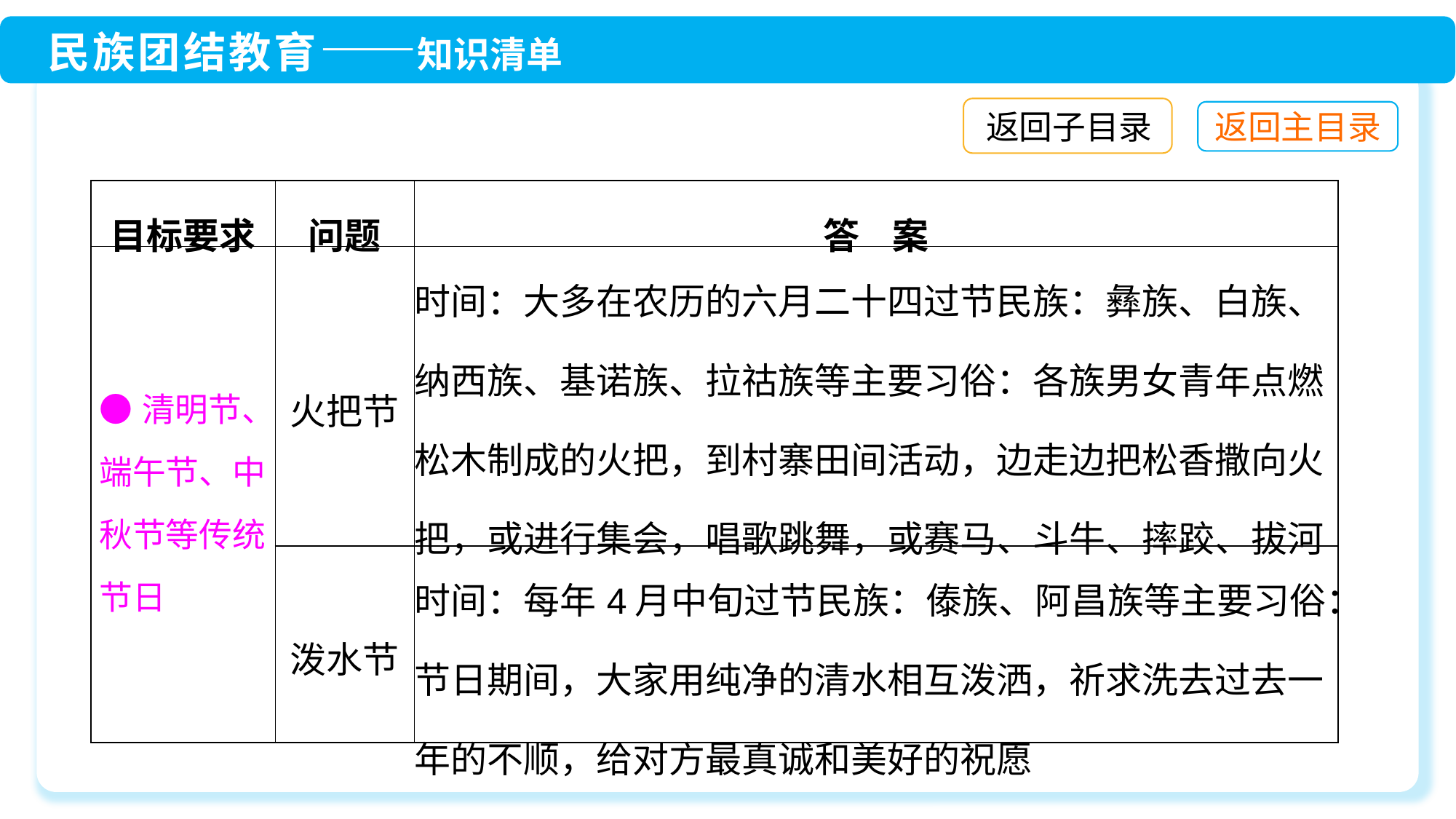

返回子目录
| 目标要求 | 问题 | 答 案 |
| --- | --- | --- |
| ●清明节、端午节、中秋节等传统节日 | 火把节 | 时间：大多在农历的六月二十四过节民族：彝族、白族、纳西族、基诺族、拉祜族等主要习俗：各族男女青年点燃松木制成的火把，到村寨田间活动，边走边把松香撒向火把，或进行集会，唱歌跳舞，或赛马、斗牛、摔跤、拔河 |
|  | 泼水节 | 时间：每年4月中旬过节民族：傣族、阿昌族等主要习俗：节日期间，大家用纯净的清水相互泼洒，祈求洗去过去一年的不顺，给对方最真诚和美好的祝愿 |